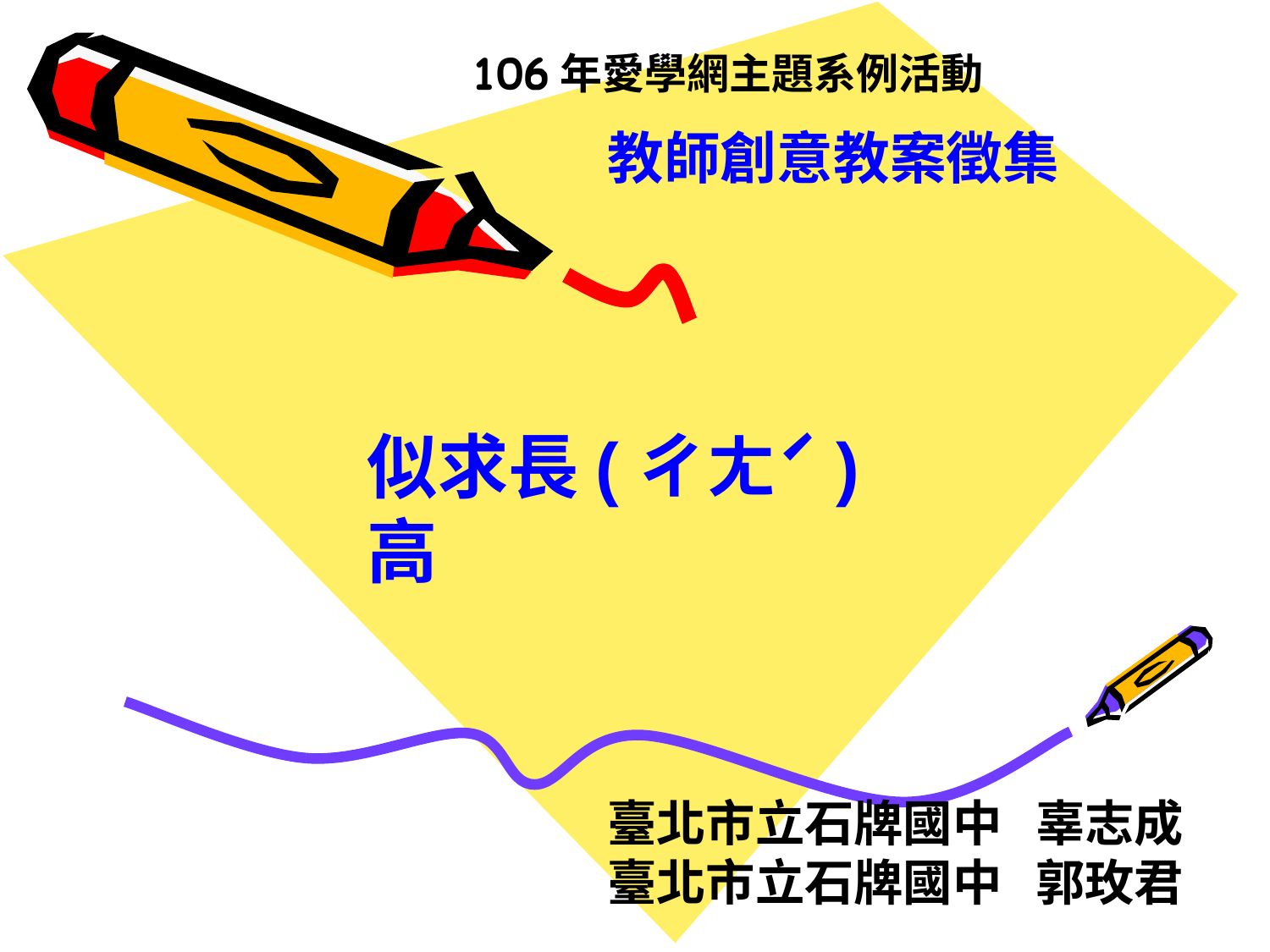

106年愛學網主題系例活動
教師創意教案徵集
似求長(ㄔㄤˊ)高
臺北市立石牌國中   辜志成
臺北市立石牌國中   郭玫君